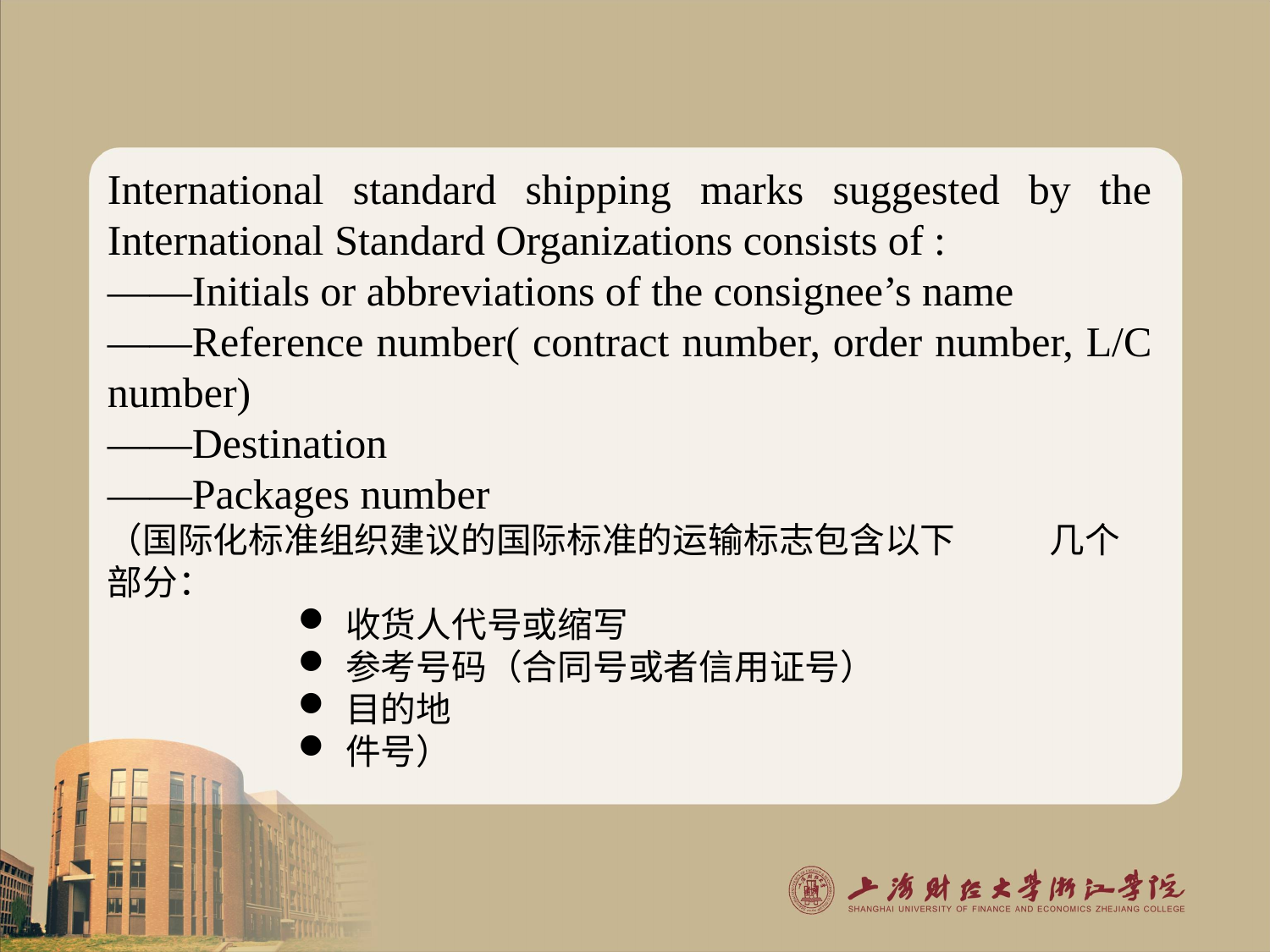

International standard shipping marks suggested by the International Standard Organizations consists of :
——Initials or abbreviations of the consignee’s name
——Reference number( contract number, order number, L/C number)
——Destination
——Packages number
（国际化标准组织建议的国际标准的运输标志包含以下            几个部分：
收货人代号或缩写
参考号码（合同号或者信用证号）
目的地
件号）